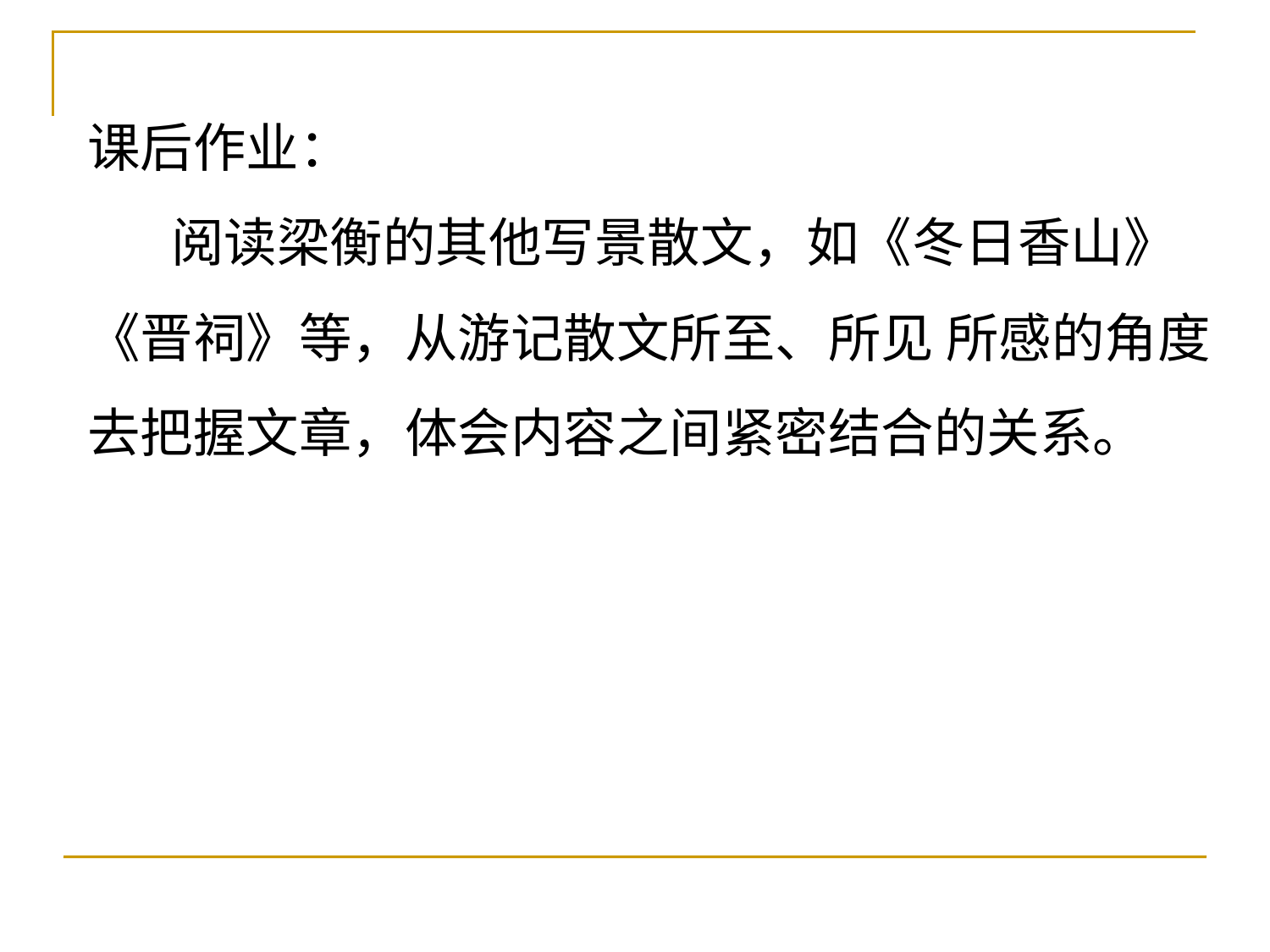

课后作业：
      阅读梁衡的其他写景散文，如《冬日香山》《晋祠》等，从游记散文所至、所见 所感的角度去把握文章，体会内容之间紧密结合的关系。